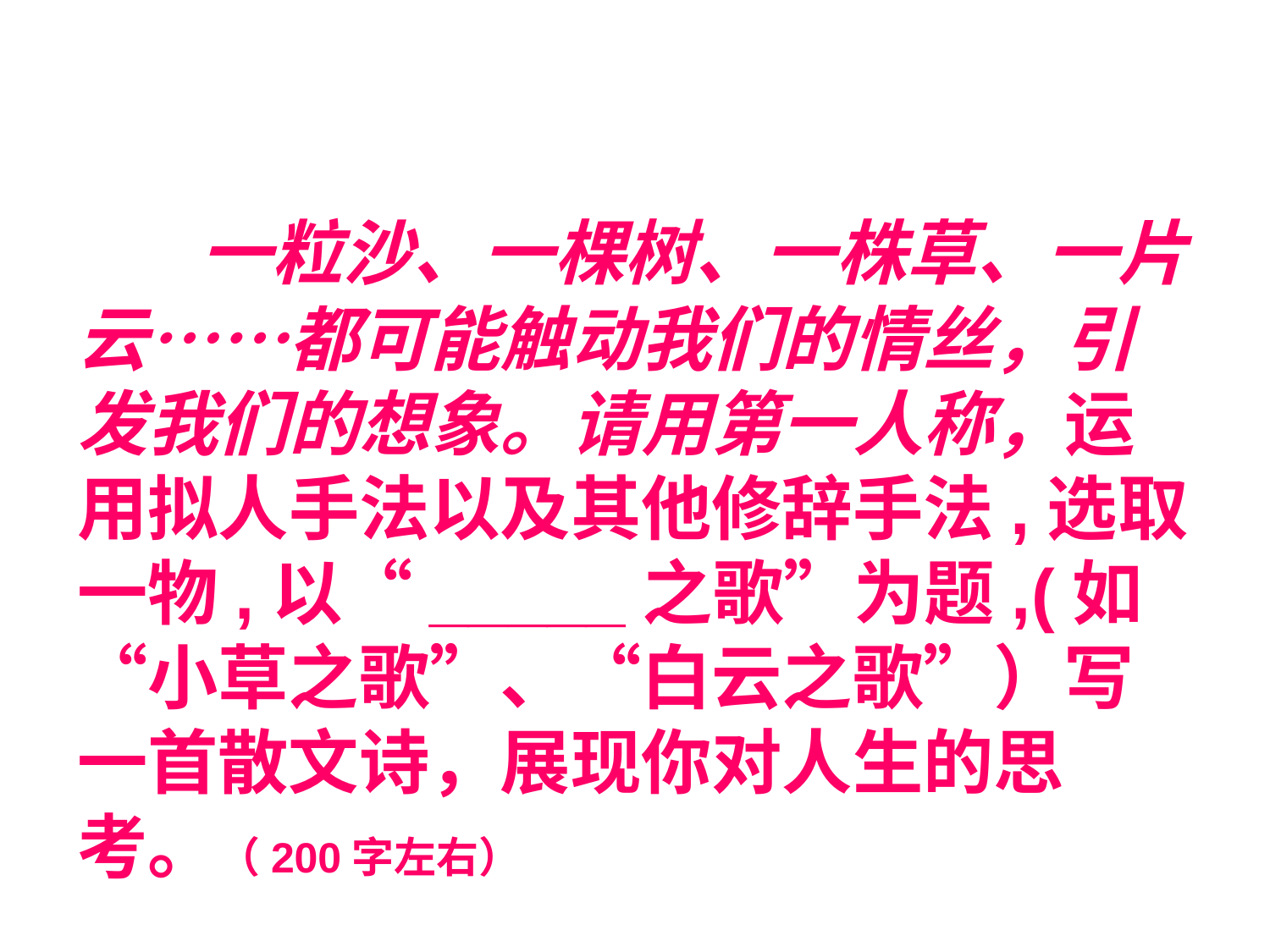

模仿创作
      一粒沙、一棵树、一株草、一片云……都可能触动我们的情丝，引发我们的想象。请用第一人称，运用拟人手法以及其他修辞手法,选取一物,以“_____之歌”为题,(如“小草之歌”、“白云之歌”）写一首散文诗，展现你对人生的思考。（200字左右）